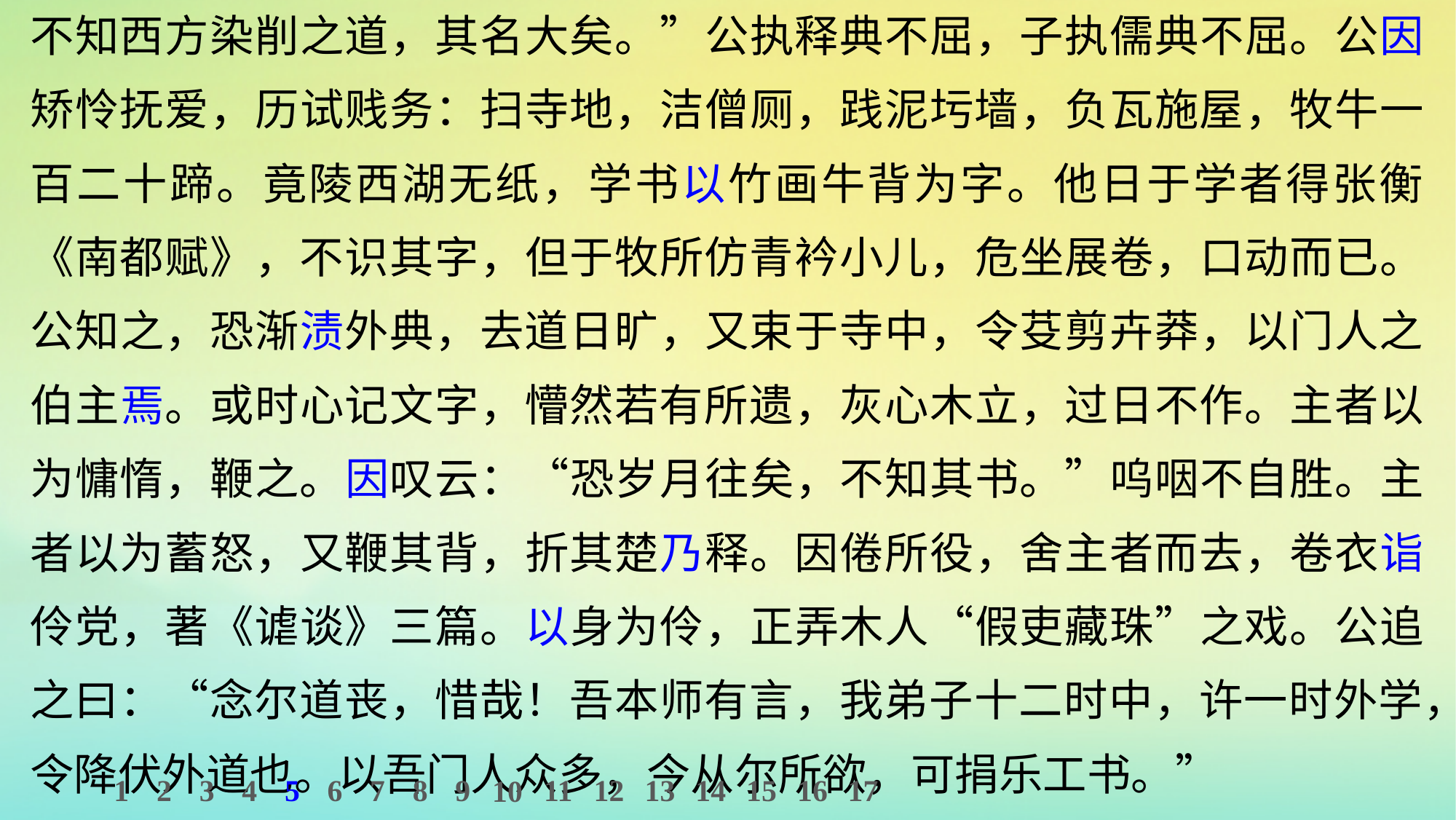

不知西方染削之道，其名大矣。”公执释典不屈，子执儒典不屈。公因矫怜抚爱，历试贱务：扫寺地，洁僧厕，践泥圬墙，负瓦施屋，牧牛一百二十蹄。竟陵西湖无纸，学书以竹画牛背为字。他日于学者得张衡《南都赋》，不识其字，但于牧所仿青衿小儿，危坐展卷，口动而已。公知之，恐渐渍外典，去道日旷，又束于寺中，令芟剪卉莽，以门人之伯主焉。或时心记文字，懵然若有所遗，灰心木立，过日不作。主者以为慵惰，鞭之。因叹云：“恐岁月往矣，不知其书。”呜咽不自胜。主者以为蓄怒，又鞭其背，折其楚乃释。因倦所役，舍主者而去，卷衣诣伶党，著《谑谈》三篇。以身为伶，正弄木人“假吏藏珠”之戏。公追之曰：“念尔道丧，惜哉！吾本师有言，我弟子十二时中，许一时外学，令降伏外道也。以吾门人众多，今从尔所欲，可捐乐工书。”
1
2
3
4
5
6
7
8
9
11
12
13
14
15
16
17
10